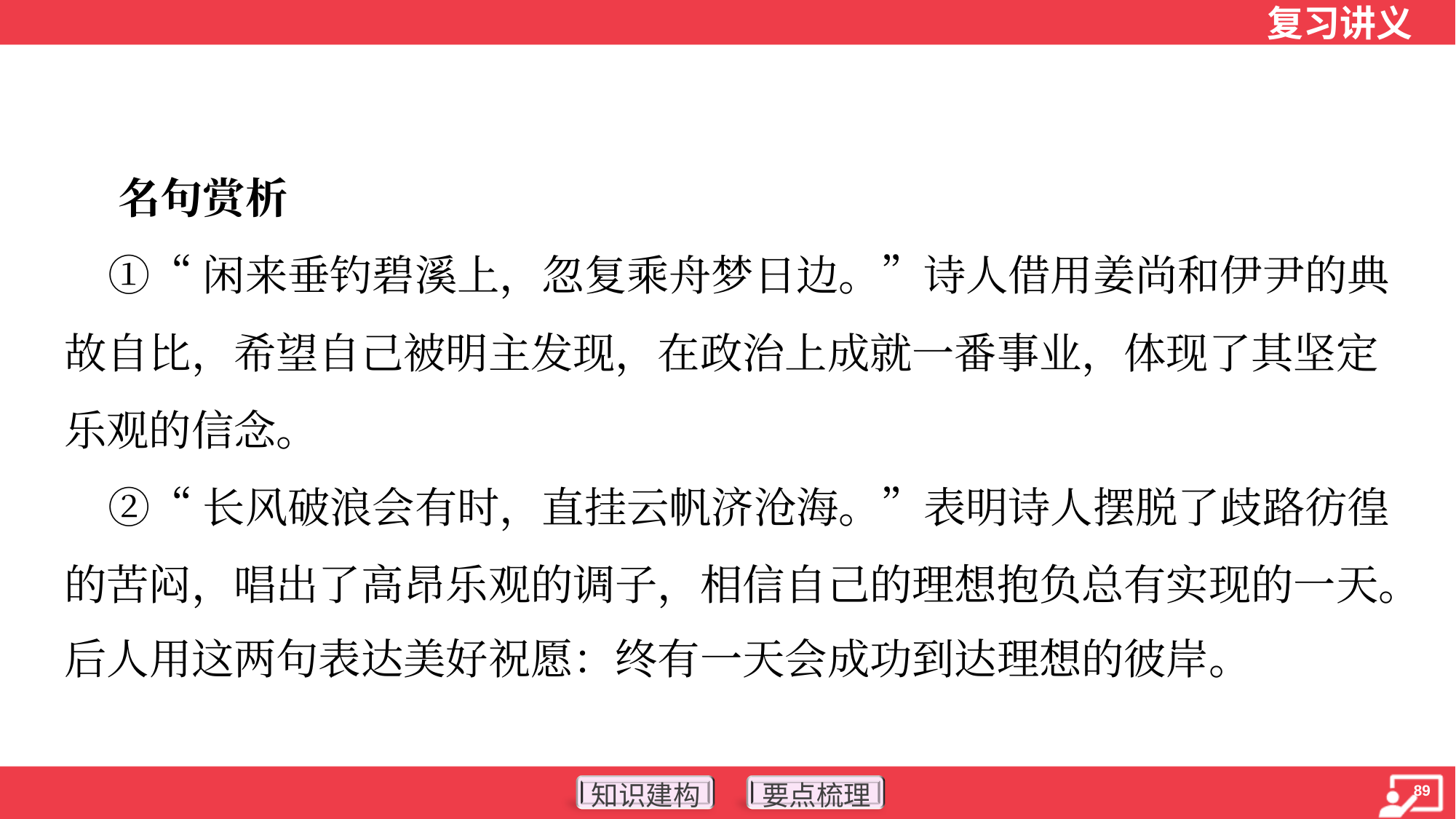

名句赏析
    ①“闲来垂钓碧溪上，忽复乘舟梦日边。”诗人借用姜尚和伊尹的典
故自比，希望自己被明主发现，在政治上成就一番事业，体现了其坚定
乐观的信念。
    ②“长风破浪会有时，直挂云帆济沧海。”表明诗人摆脱了歧路彷徨
的苦闷，唱出了高昂乐观的调子，相信自己的理想抱负总有实现的一天。
后人用这两句表达美好祝愿：终有一天会成功到达理想的彼岸。